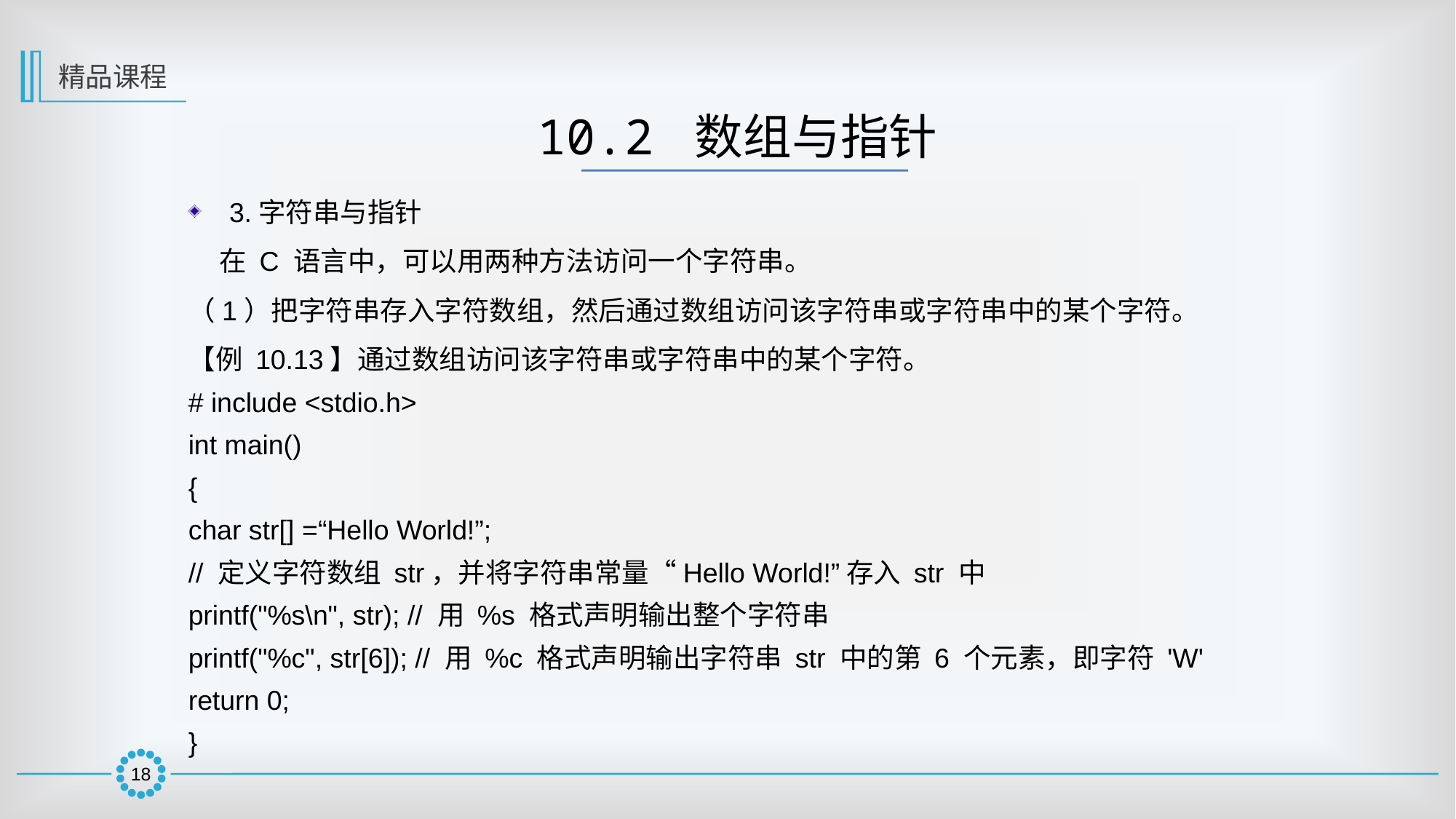

精品课程
10.2 数组与指针

3.字符串与指针
    在 C 语言中，可以用两种方法访问一个字符串。
（1）把字符串存入字符数组，然后通过数组访问该字符串或字符串中的某个字符。
【例 10.13】通过数组访问该字符串或字符串中的某个字符。
# include <stdio.h>
int main()
{
char str[] =“Hello World!”;
// 定义字符数组 str，并将字符串常量“Hello World!”存入 str 中
printf("%s\n", str); // 用 %s 格式声明输出整个字符串
printf("%c", str[6]); // 用 %c 格式声明输出字符串 str 中的第 6 个元素，即字符 'W'
return 0;
}

18